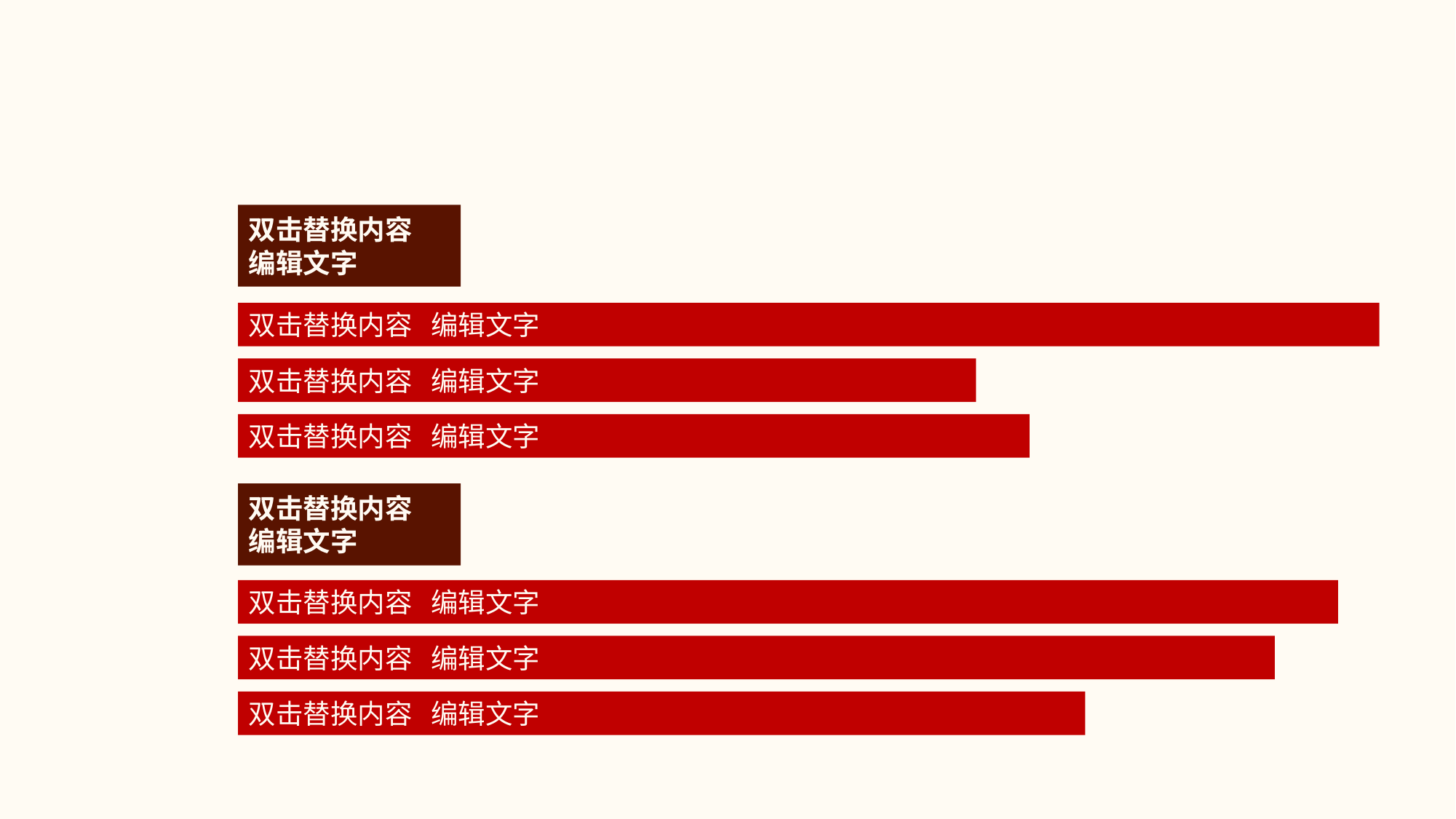

双击替换内容   编辑文字

双击替换内容   编辑文字
双击替换内容   编辑文字
双击替换内容   编辑文字

双击替换内容   编辑文字

双击替换内容   编辑文字
双击替换内容   编辑文字
双击替换内容   编辑文字